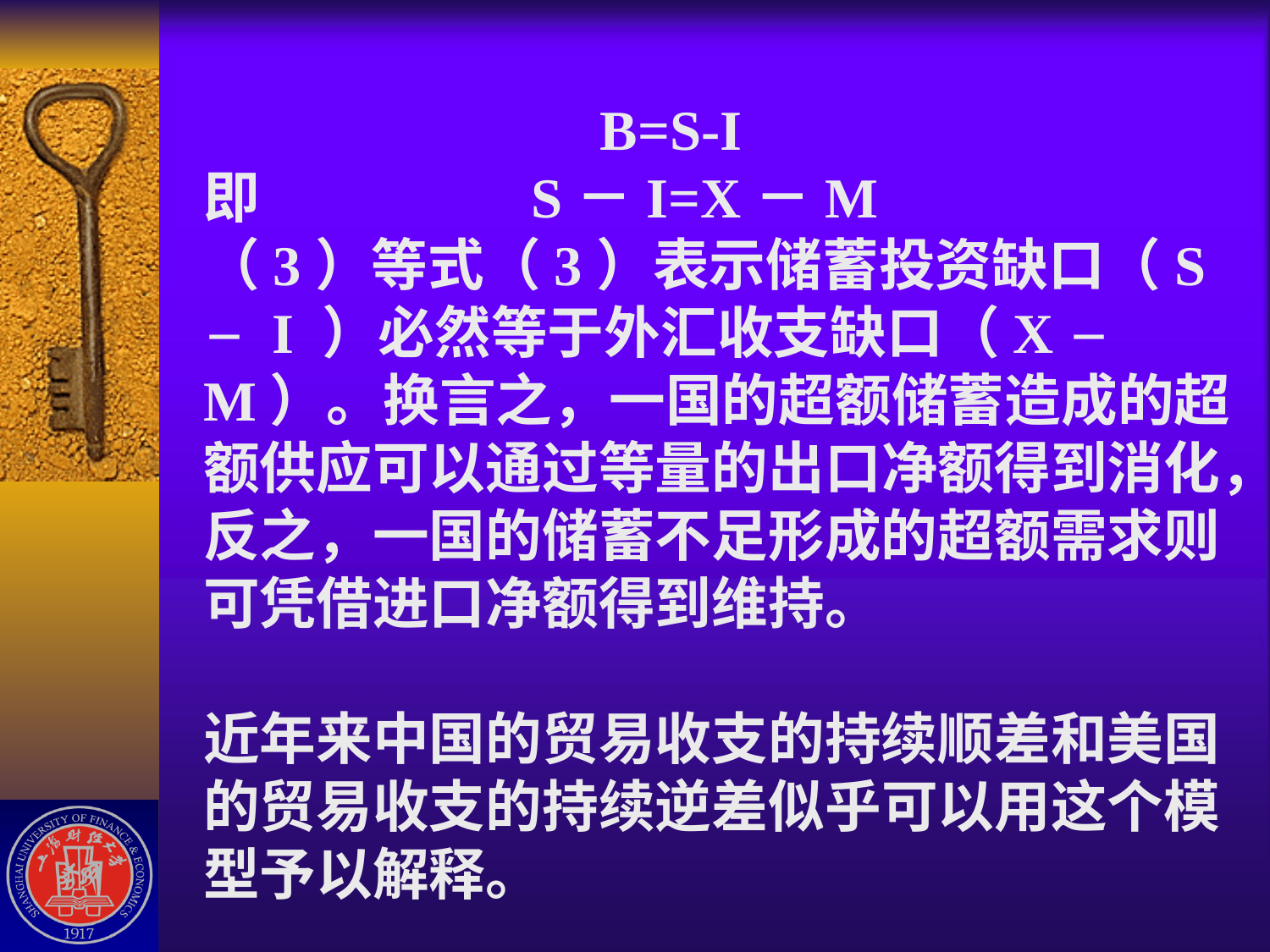

# B=S-I 即                    S－I=X－M                （3）等式（3）表示储蓄投资缺口（S － I ）必然等于外汇收支缺口（X－ M）。换言之，一国的超额储蓄造成的超额供应可以通过等量的出口净额得到消化，反之，一国的储蓄不足形成的超额需求则可凭借进口净额得到维持。 近年来中国的贸易收支的持续顺差和美国的贸易收支的持续逆差似乎可以用这个模型予以解释。